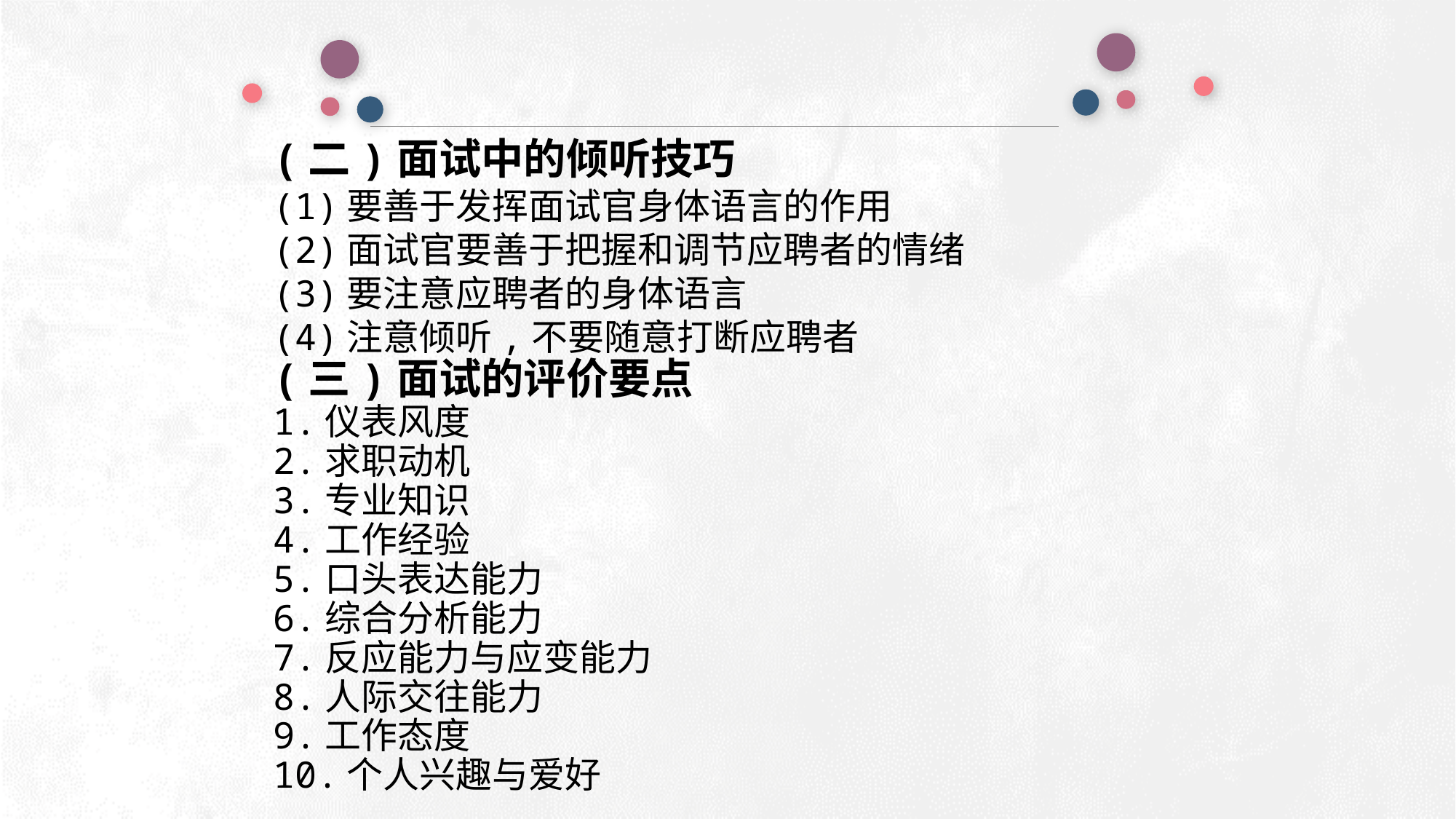

(二)面试中的倾听技巧
(1)要善于发挥面试官身体语言的作用
(2)面试官要善于把握和调节应聘者的情绪
(3)要注意应聘者的身体语言
(4)注意倾听,不要随意打断应聘者
(三)面试的评价要点
1.仪表风度
2.求职动机
3.专业知识
4.工作经验
5.口头表达能力
6.综合分析能力
7.反应能力与应变能力
8.人际交往能力
9.工作态度
10.个人兴趣与爱好
e7d195523061f1c0deeec63e560781cfd59afb0ea006f2a87ABB68BF51EA6619813959095094C18C62A12F549504892A4AAA8C1554C6663626E05CA27F281A14E6983772AFC3FB97135759321DEA3D70CCCB10945EC5A0322096E752803368C2184698845E3CCD6DB7F651295A8E4F3FDC19EA64A2B4A4AC1434B55AAE41CF0BF61B375C23F3039959E085EE760725AA